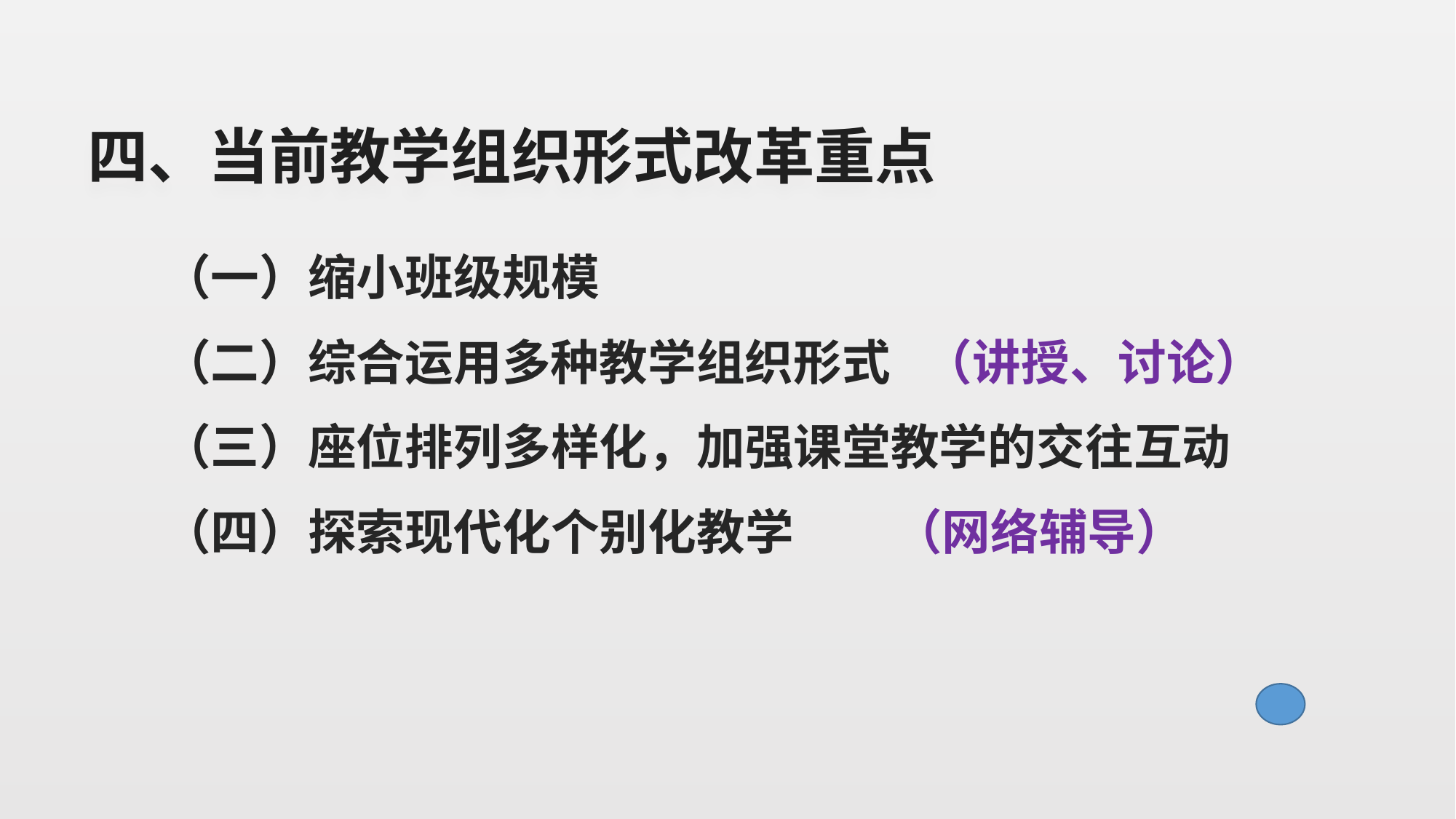

# 四、当前教学组织形式改革重点
（一）缩小班级规模
（二）综合运用多种教学组织形式   （讲授、讨论）
（三）座位排列多样化，加强课堂教学的交往互动
（四）探索现代化个别化教学         （网络辅导）